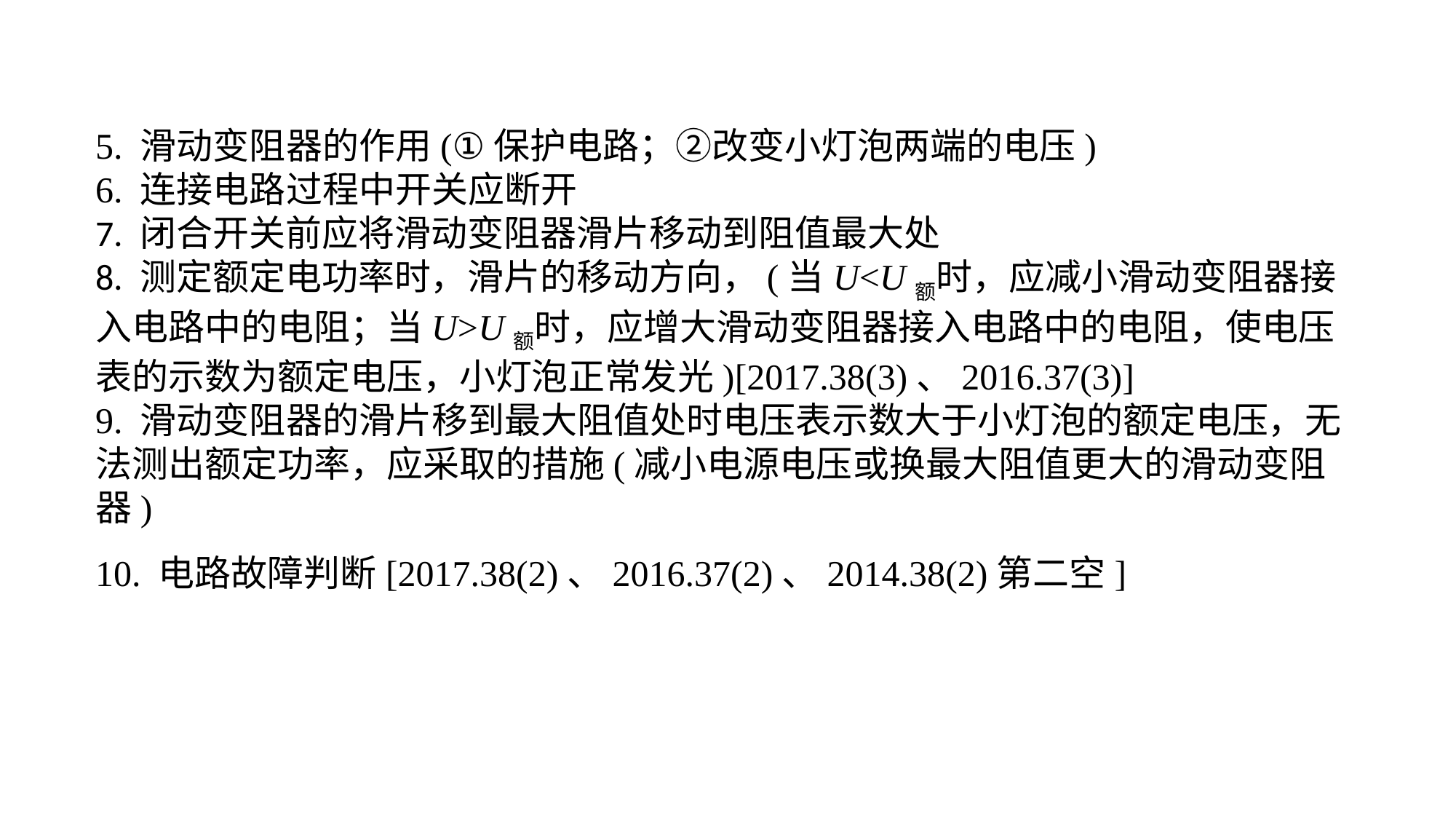

5. 滑动变阻器的作用(①保护电路；②改变小灯泡两端的电压)6. 连接电路过程中开关应断开7. 闭合开关前应将滑动变阻器滑片移动到阻值最大处8. 测定额定电功率时，滑片的移动方向，(当U<U额时，应减小滑动变阻器接入电路中的电阻；当U>U额时，应增大滑动变阻器接入电路中的电阻，使电压表的示数为额定电压，小灯泡正常发光)[2017.38(3)、2016.37(3)]9. 滑动变阻器的滑片移到最大阻值处时电压表示数大于小灯泡的额定电压，无法测出额定功率，应采取的措施(减小电源电压或换最大阻值更大的滑动变阻器)10. 电路故障判断[2017.38(2)、2016.37(2)、2014.38(2)第二空]